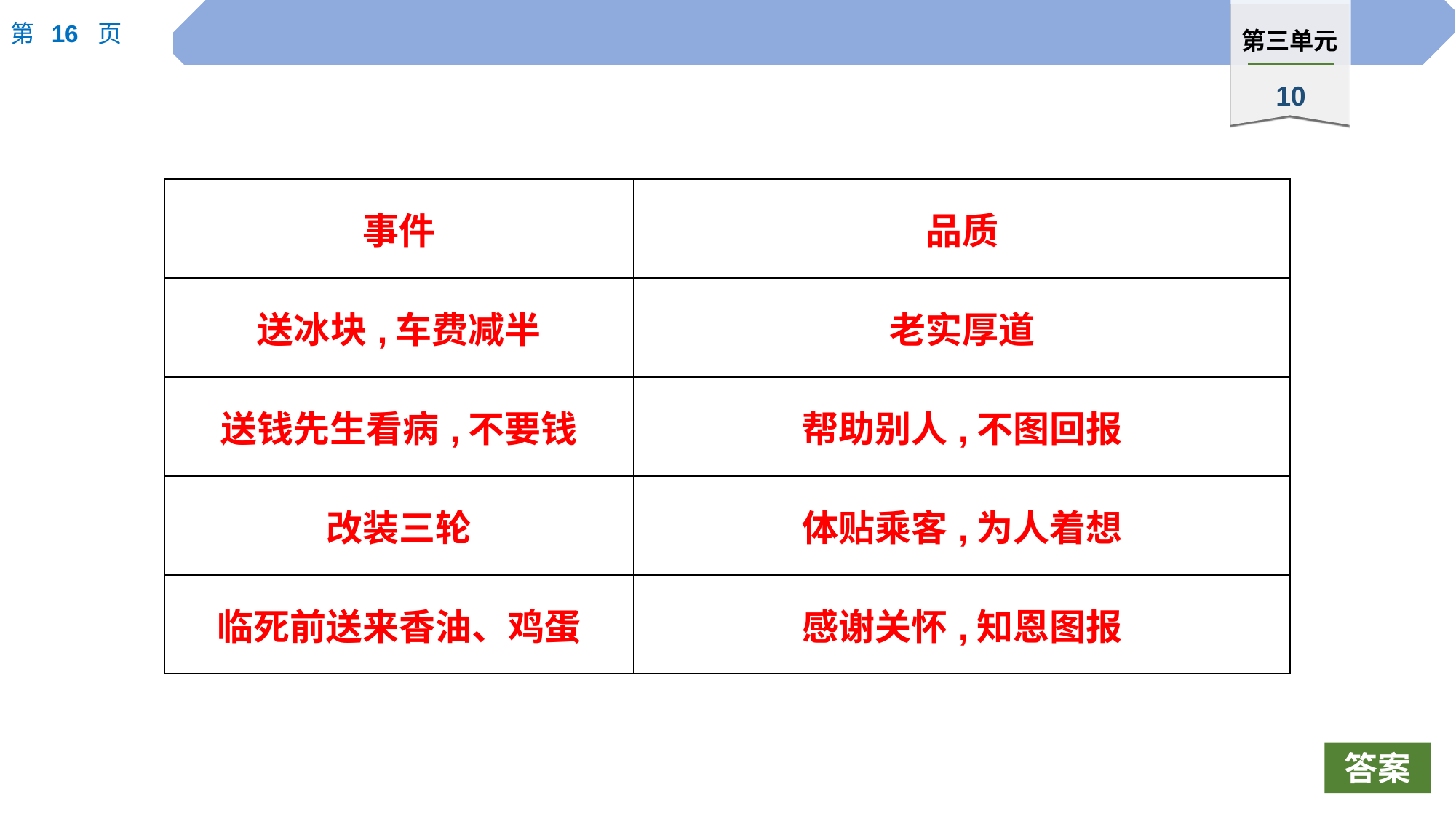

| 事件 | 品质 |
| --- | --- |
| 送冰块,车费减半 | 老实厚道 |
| 送钱先生看病,不要钱 | 帮助别人,不图回报 |
| 改装三轮 | 体贴乘客,为人着想 |
| 临死前送来香油、鸡蛋 | 感谢关怀,知恩图报 |
答案